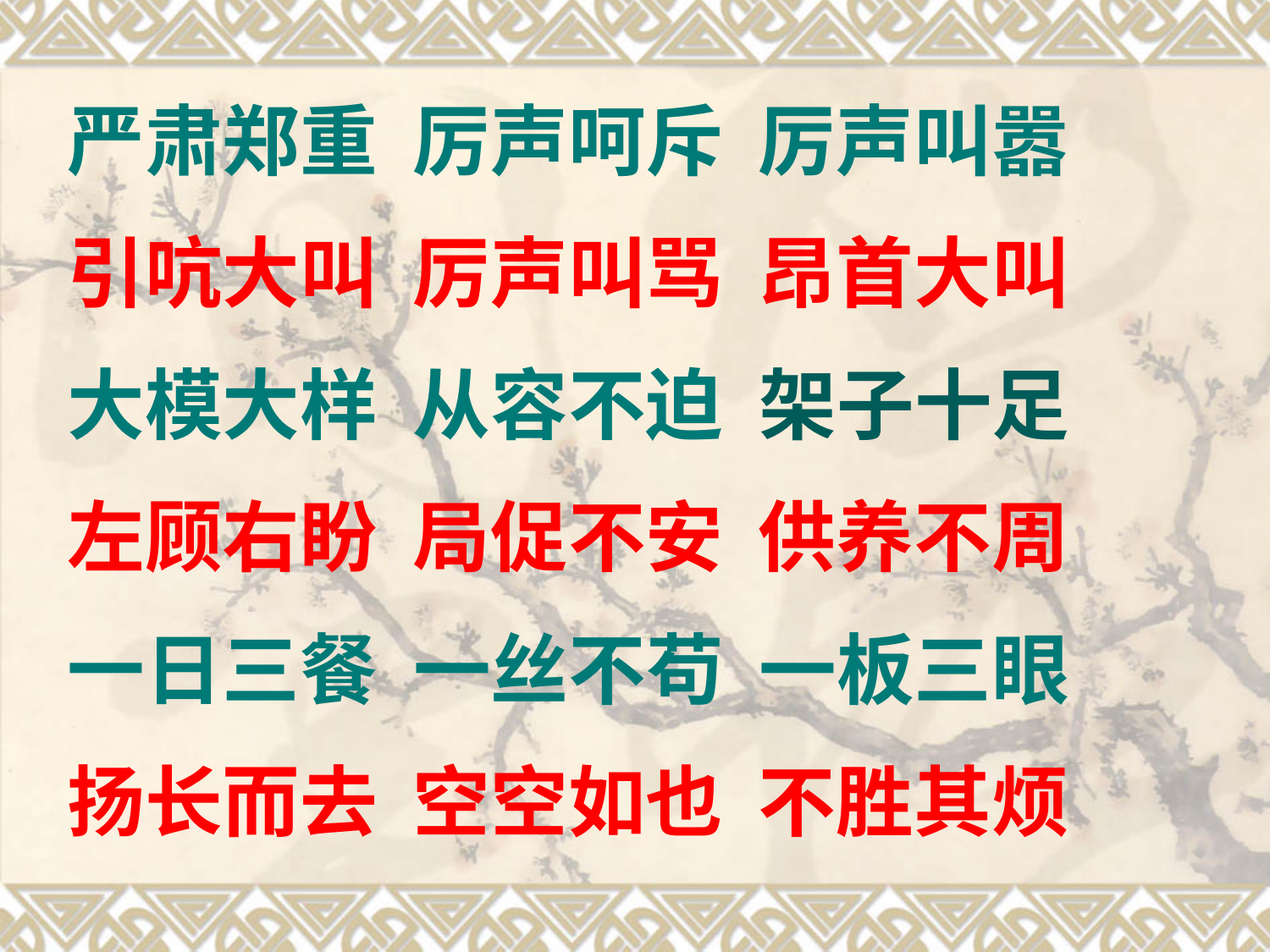

严肃郑重  厉声呵斥  厉声叫嚣
引吭大叫  厉声叫骂  昂首大叫
大模大样  从容不迫  架子十足
左顾右盼  局促不安  供养不周
一日三餐  一丝不苟  一板三眼
扬长而去  空空如也  不胜其烦